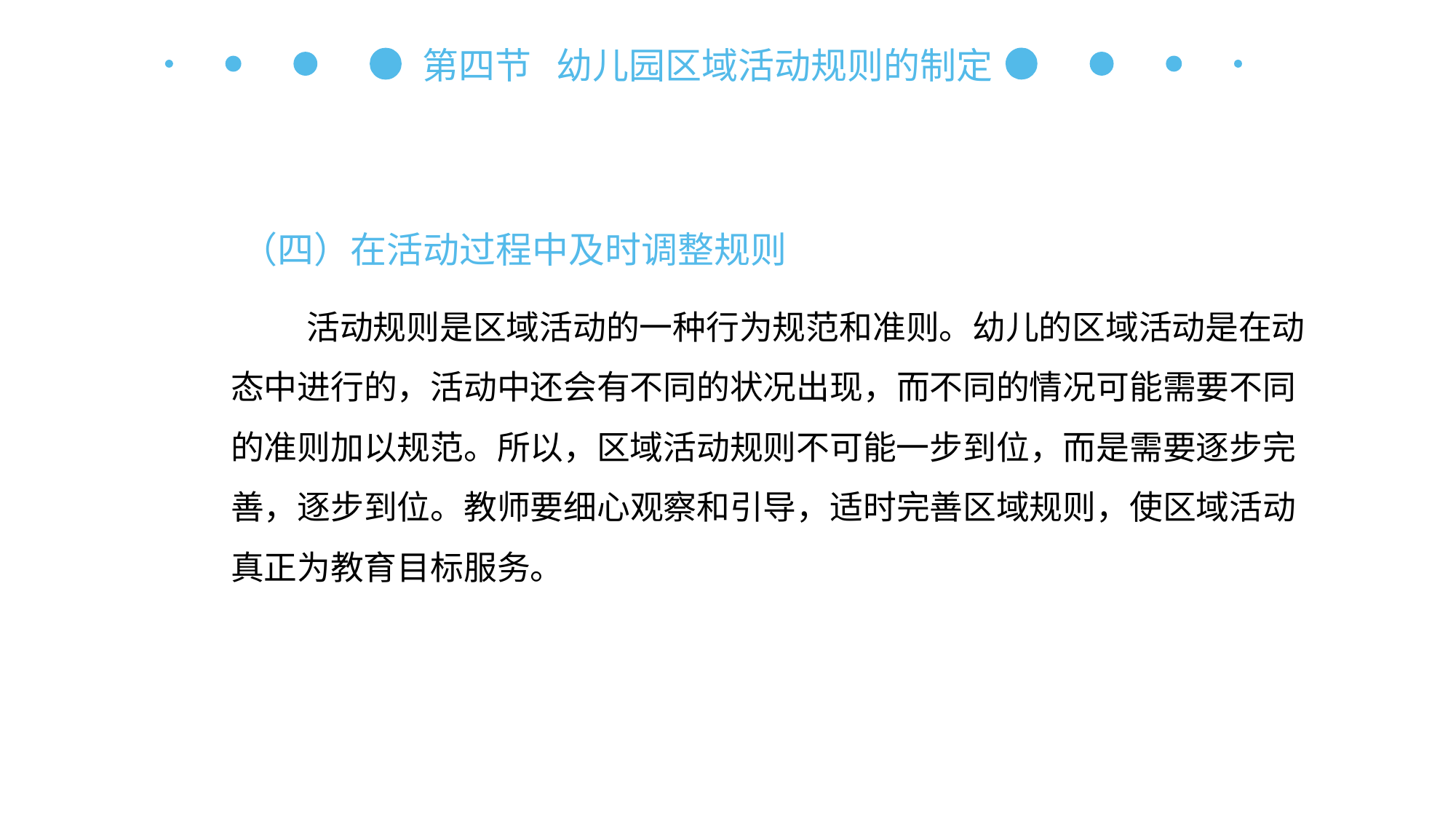

第四节   幼儿园区域活动规则的制定

（四）在活动过程中及时调整规则
活动规则是区域活动的一种行为规范和准则。幼儿的区域活动是在动态中进行的，活动中还会有不同的状况出现，而不同的情况可能需要不同的准则加以规范。所以，区域活动规则不可能一步到位，而是需要逐步完善，逐步到位。教师要细心观察和引导，适时完善区域规则，使区域活动真正为教育目标服务。